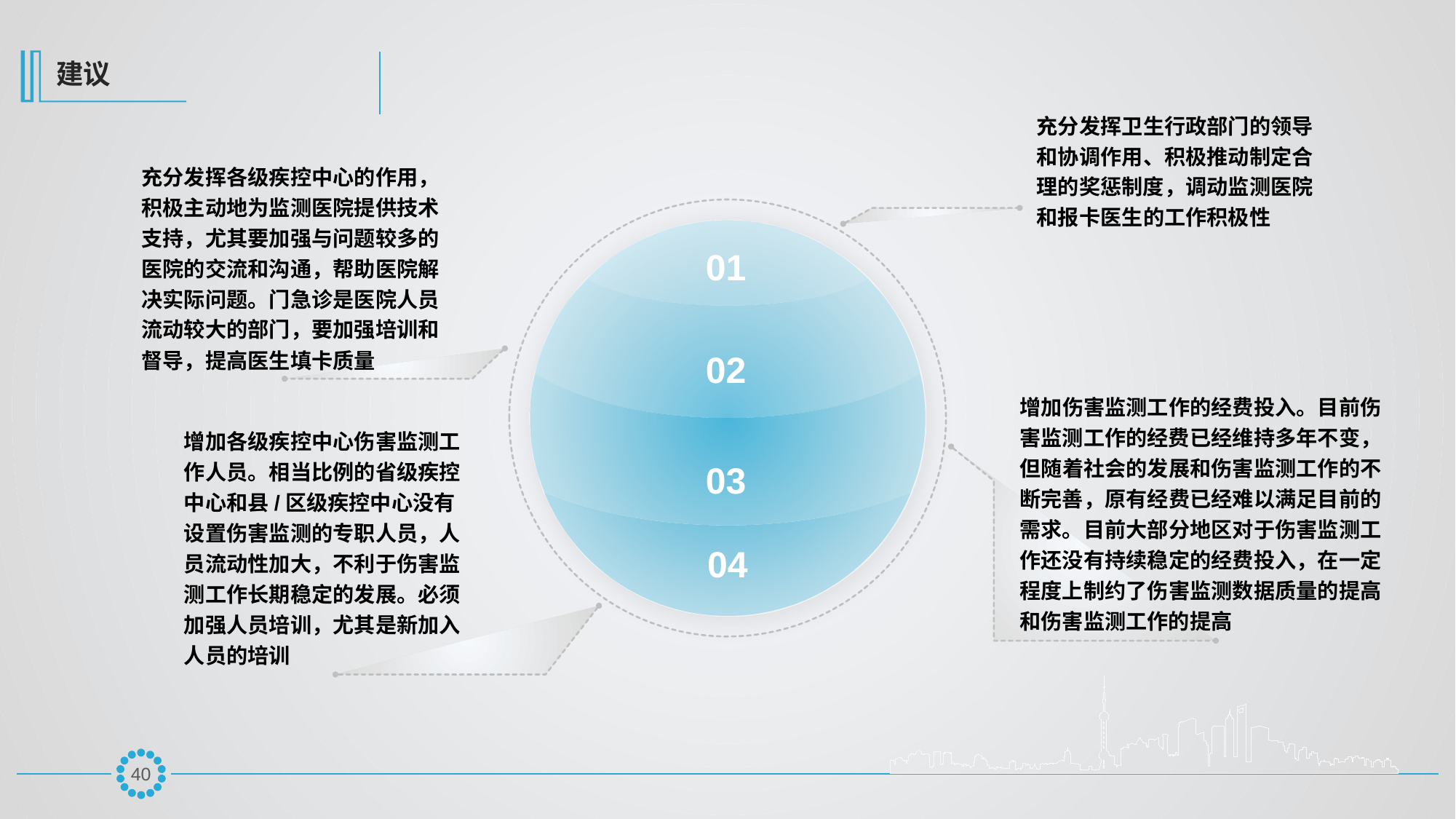

建议
充分发挥卫生行政部门的领导和协调作用、积极推动制定合理的奖惩制度，调动监测医院和报卡医生的工作积极性
充分发挥各级疾控中心的作用，积极主动地为监测医院提供技术支持，尤其要加强与问题较多的医院的交流和沟通，帮助医院解决实际问题。门急诊是医院人员流动较大的部门，要加强培训和督导，提高医生填卡质量

01
02

增加伤害监测工作的经费投入。目前伤害监测工作的经费已经维持多年不变，但随着社会的发展和伤害监测工作的不断完善，原有经费已经难以满足目前的需求。目前大部分地区对于伤害监测工作还没有持续稳定的经费投入，在一定程度上制约了伤害监测数据质量的提高和伤害监测工作的提高
增加各级疾控中心伤害监测工作人员。相当比例的省级疾控中心和县/区级疾控中心没有设置伤害监测的专职人员，人员流动性加大，不利于伤害监测工作长期稳定的发展。必须加强人员培训，尤其是新加入人员的培训

03
04

40